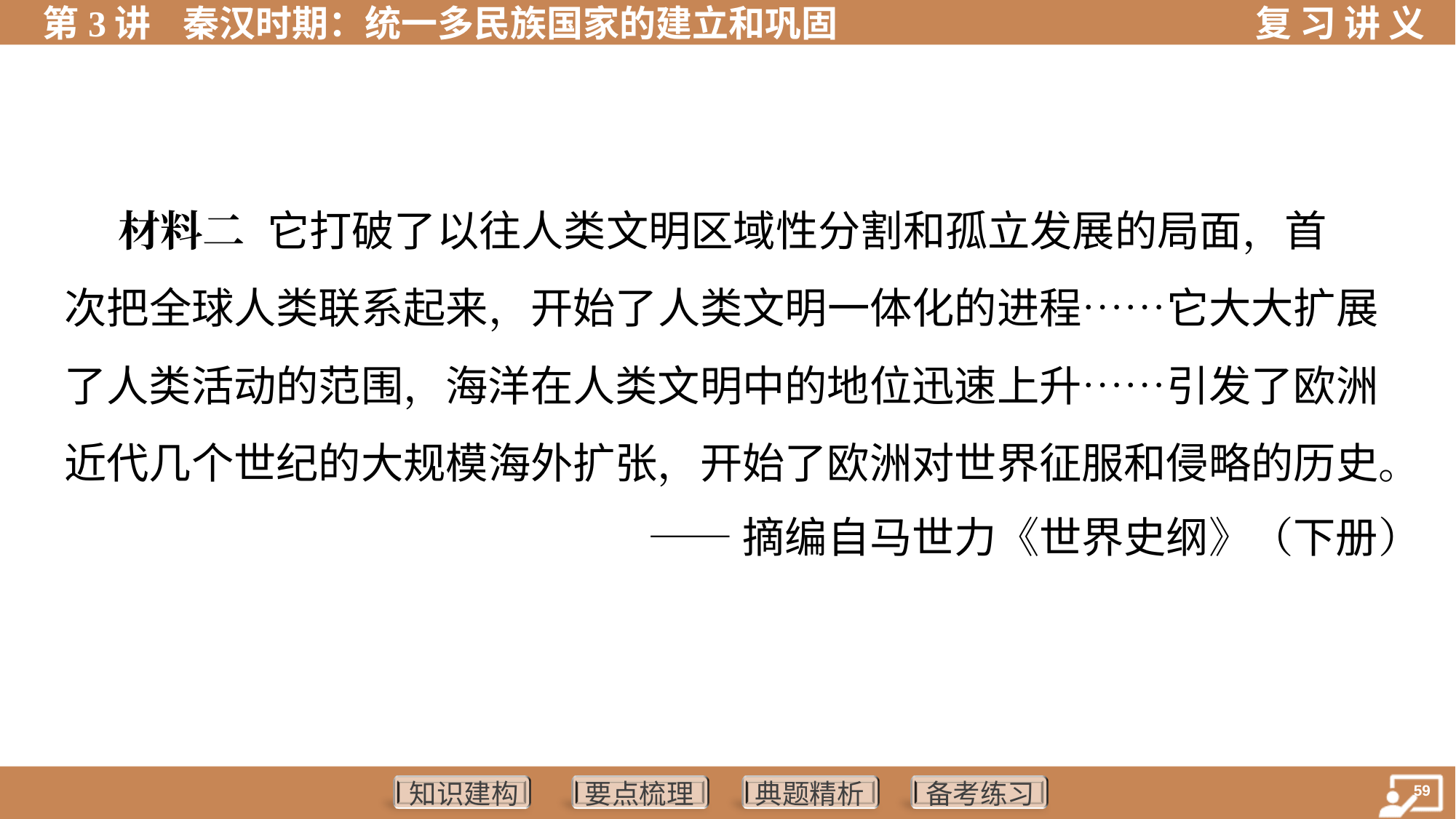

材料二  它打破了以往人类文明区域性分割和孤立发展的局面，首
次把全球人类联系起来，开始了人类文明一体化的进程……它大大扩展
了人类活动的范围，海洋在人类文明中的地位迅速上升……引发了欧洲
近代几个世纪的大规模海外扩张，开始了欧洲对世界征服和侵略的历史。
——摘编自马世力《世界史纲》（下册）